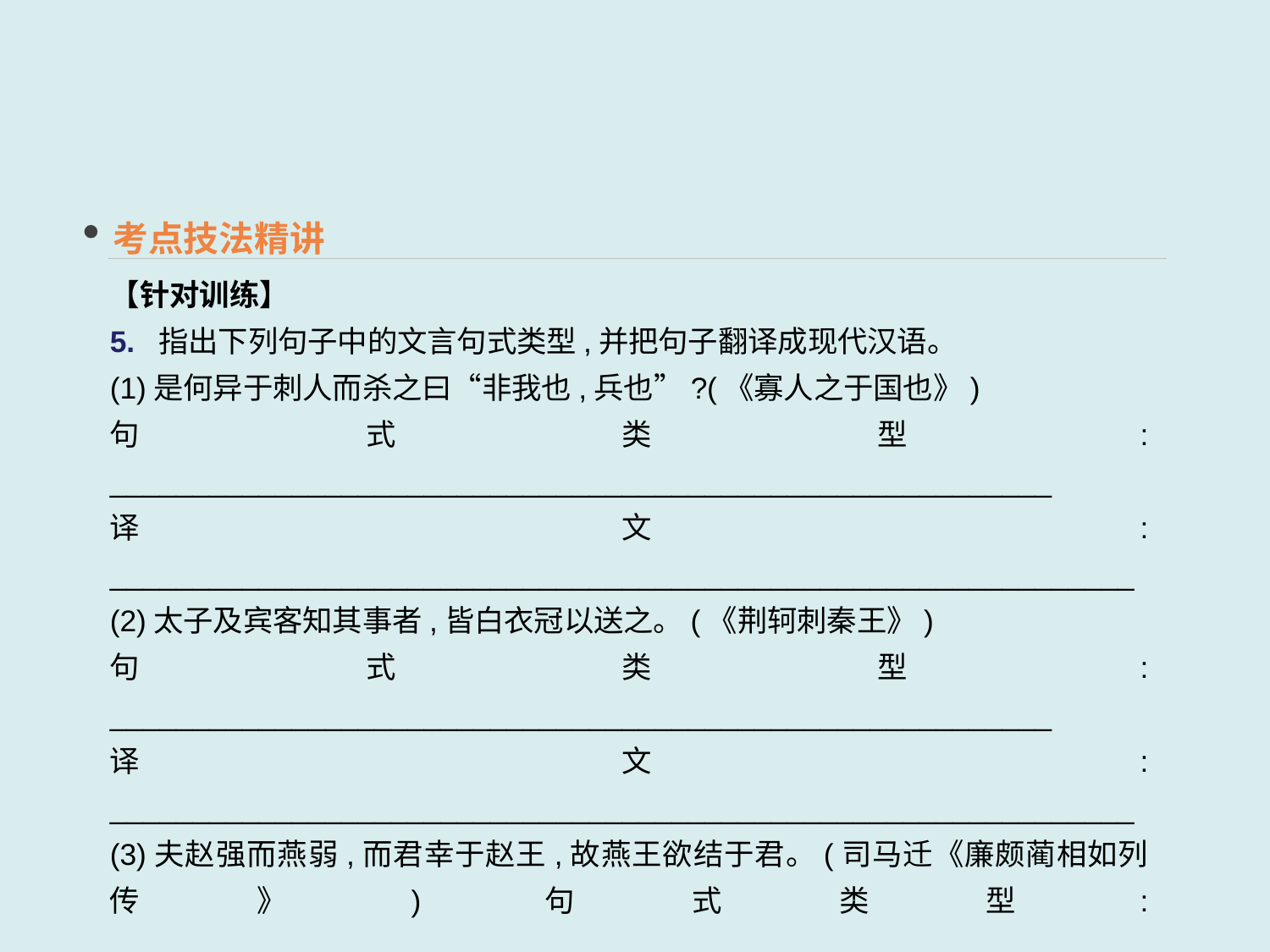

考点技法精讲

【针对训练】
5.  指出下列句子中的文言句式类型,并把句子翻译成现代汉语。
(1)是何异于刺人而杀之曰“非我也,兵也”?(《寡人之于国也》)
句式类型: _________________________________________________________
译文: ______________________________________________________________
(2)太子及宾客知其事者,皆白衣冠以送之。(《荆轲刺秦王》)
句式类型: _________________________________________________________
译文: ______________________________________________________________
(3)夫赵强而燕弱,而君幸于赵王,故燕王欲结于君。(司马迁《廉颇蔺相如列传》)句式类型: _________________________________________________________
译文: ______________________________________________________________